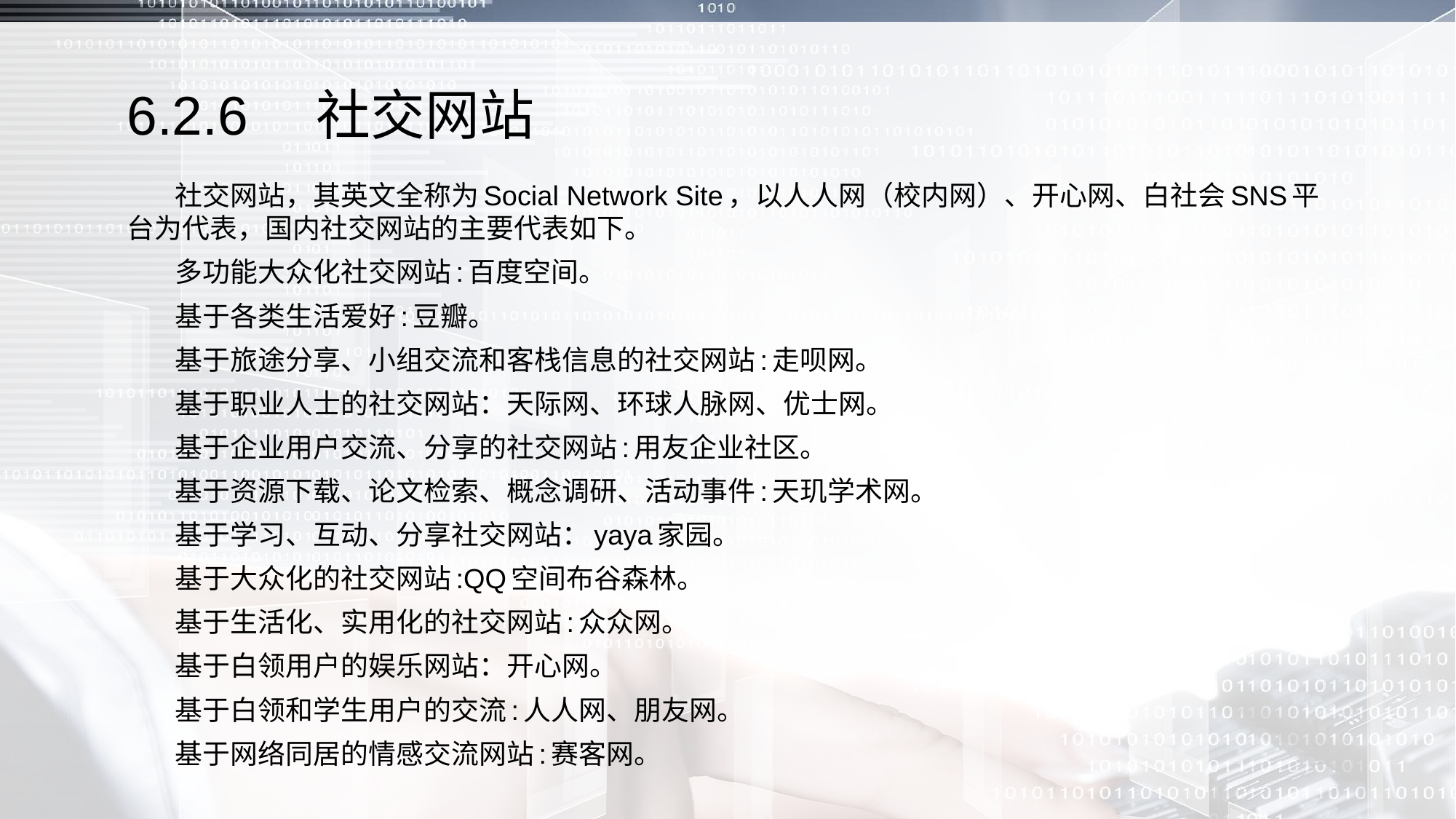

# 6.2.6　社交网站
       社交网站，其英文全称为Social Network Site，以人人网（校内网）、开心网、白社会SNS平台为代表，国内社交网站的主要代表如下。
       多功能大众化社交网站:百度空间。
       基于各类生活爱好:豆瓣。
       基于旅途分享、小组交流和客栈信息的社交网站:走呗网。
       基于职业人士的社交网站：天际网、环球人脉网、优士网。
       基于企业用户交流、分享的社交网站:用友企业社区。
       基于资源下载、论文检索、概念调研、活动事件:天玑学术网。
       基于学习、互动、分享社交网站：yaya家园。
       基于大众化的社交网站:QQ空间布谷森林。
       基于生活化、实用化的社交网站:众众网。
       基于白领用户的娱乐网站：开心网。
       基于白领和学生用户的交流:人人网、朋友网。
       基于网络同居的情感交流网站:赛客网。